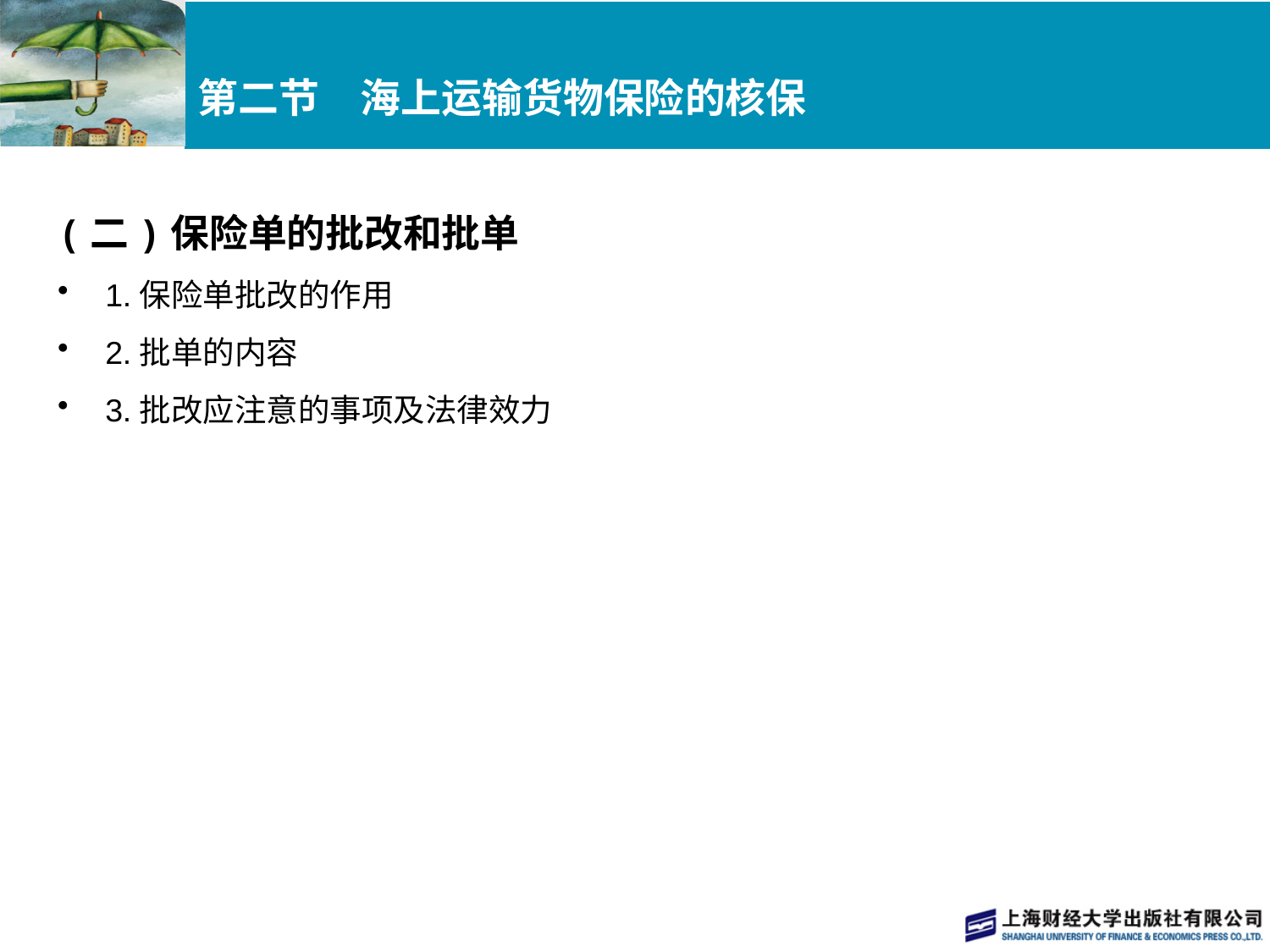

# 第二节　海上运输货物保险的核保
(二)保险单的批改和批单
1.保险单批改的作用
2.批单的内容
3.批改应注意的事项及法律效力